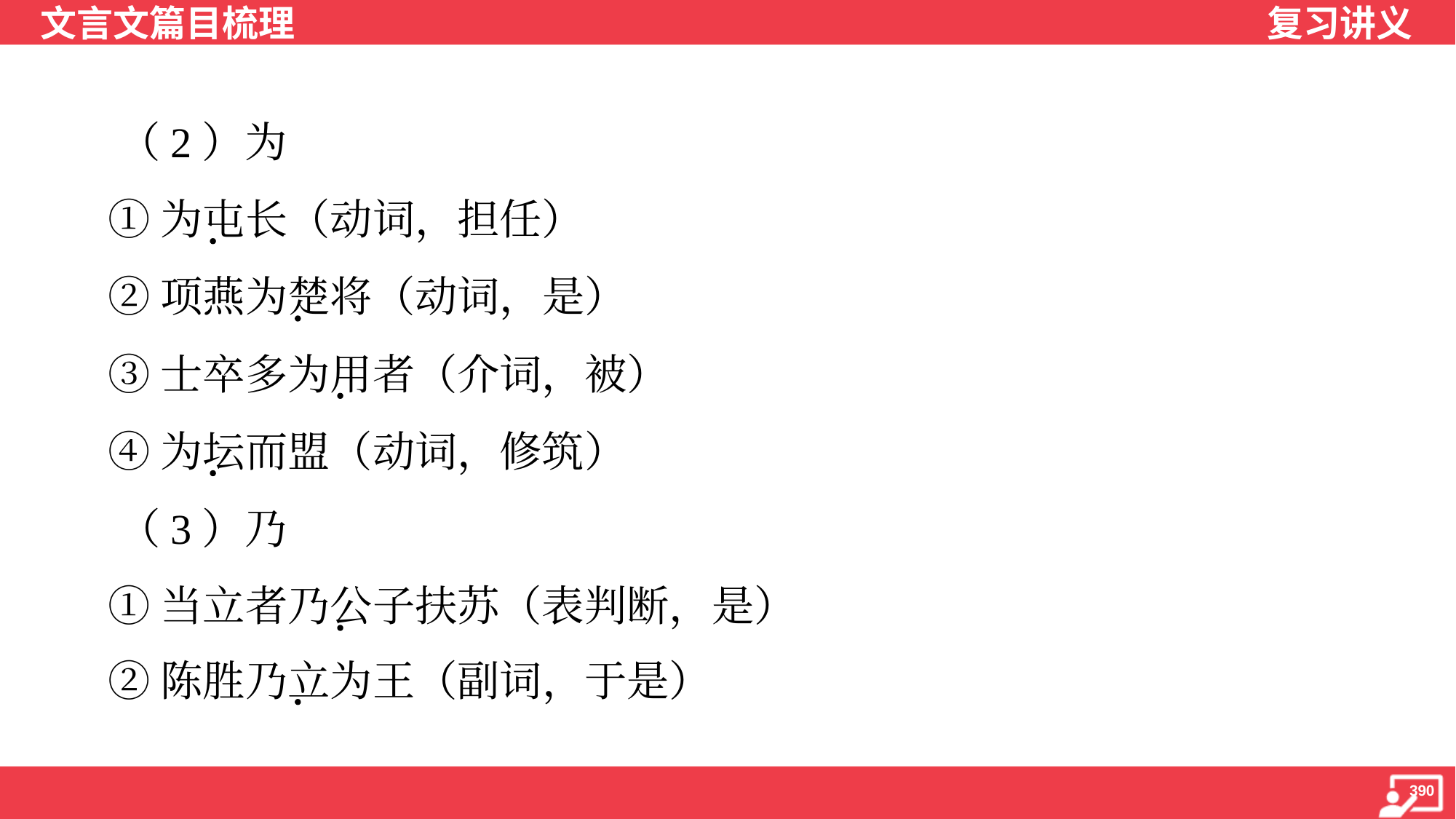

（2）为
    ①为屯长（动词，担任）
    ②项燕为楚将（动词，是）
    ③士卒多为用者（介词，被）
    ④为坛而盟（动词，修筑）
    （3）乃
    ①当立者乃公子扶苏（表判断，是）
    ②陈胜乃立为王（副词，于是）